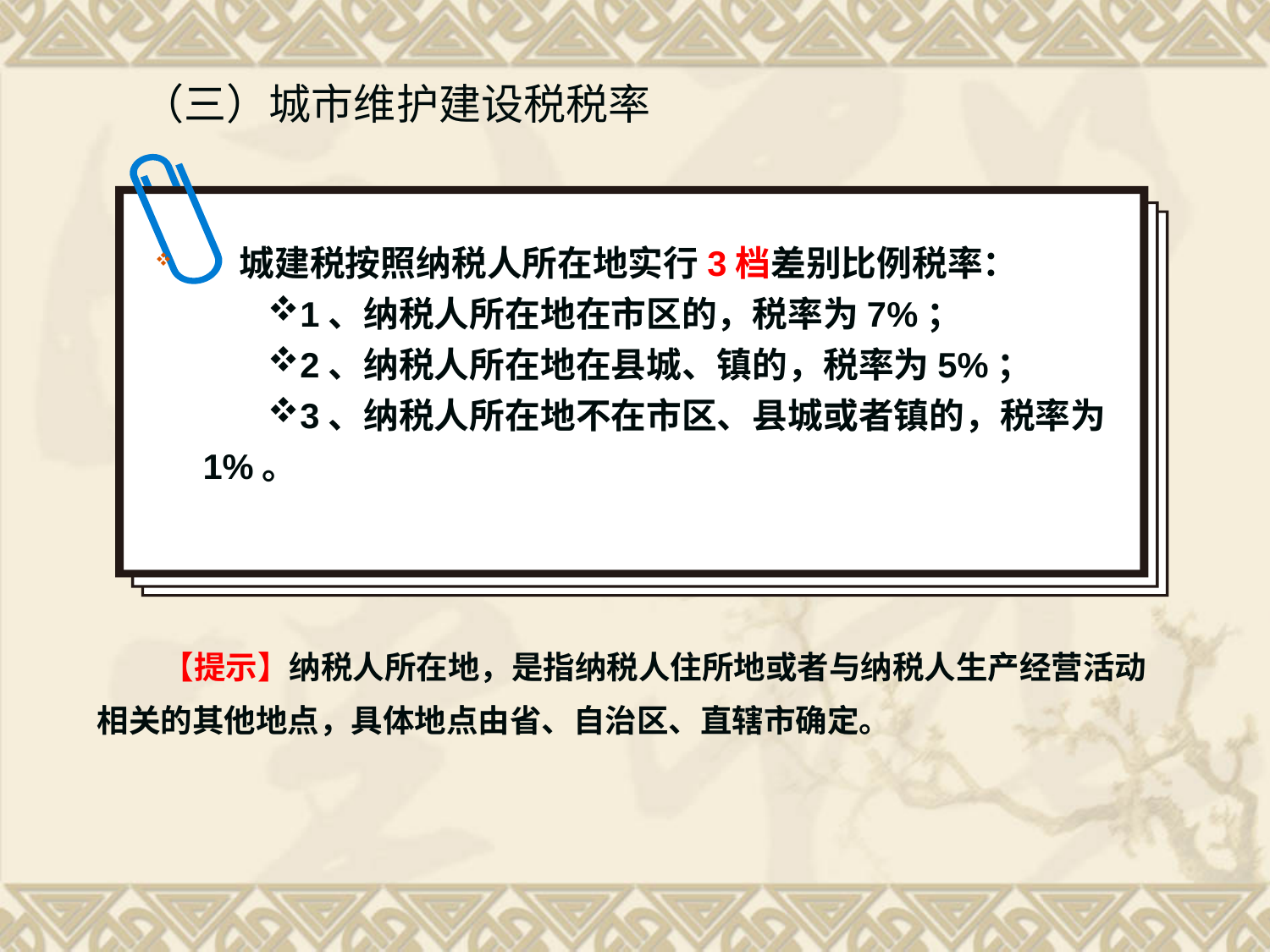

（三）城市维护建设税税率

   城建税按照纳税人所在地实行3档差别比例税率：
1、纳税人所在地在市区的，税率为7%；
2、纳税人所在地在县城、镇的，税率为5%；
3、纳税人所在地不在市区、县城或者镇的，税率为1%。
【提示】纳税人所在地，是指纳税人住所地或者与纳税人生产经营活动相关的其他地点，具体地点由省、自治区、直辖市确定。